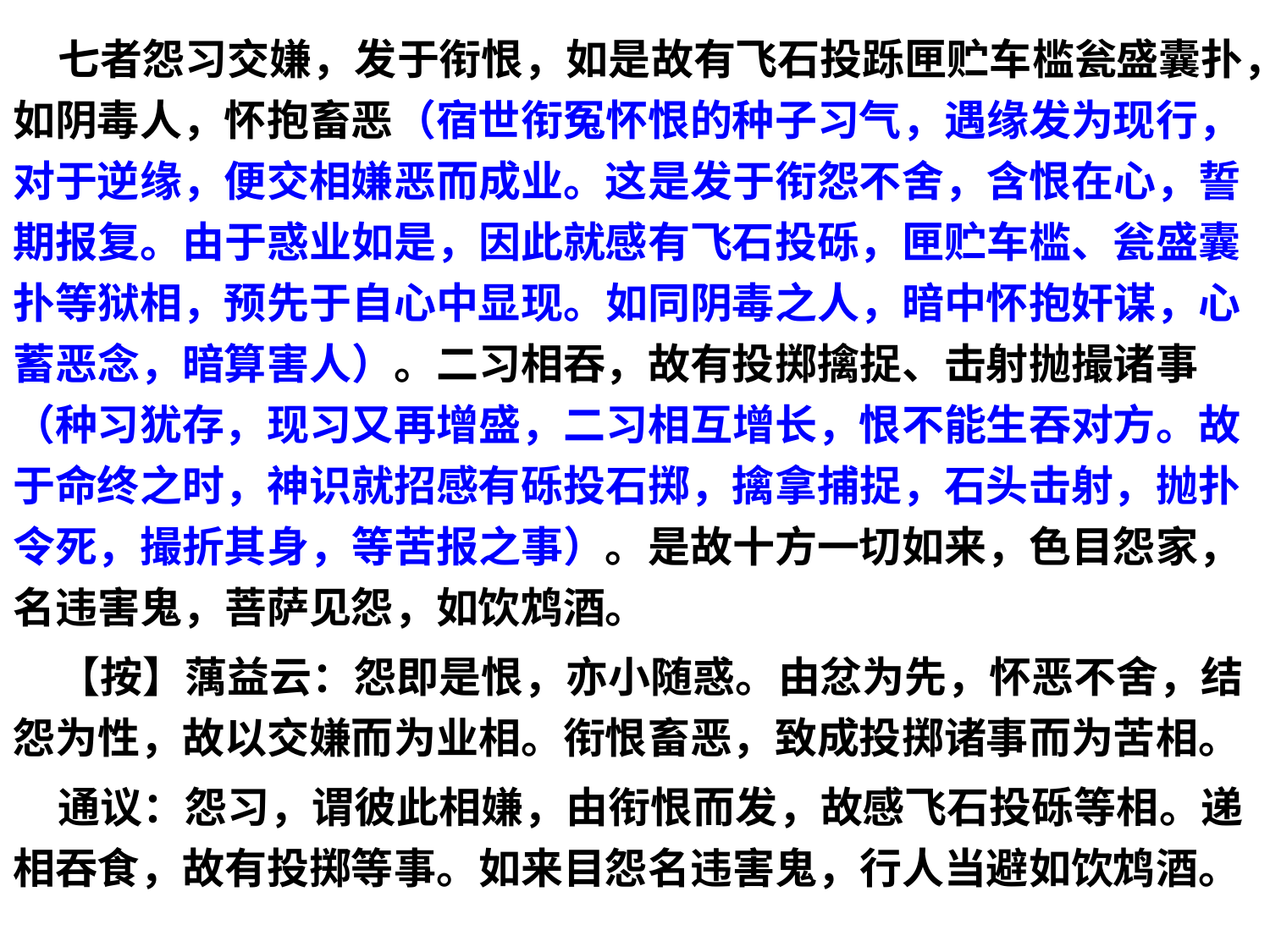

七者怨习交嫌，发于衔恨，如是故有飞石投跞匣贮车槛瓮盛囊扑，如阴毒人，怀抱畜恶（宿世衔冤怀恨的种子习气，遇缘发为现行，对于逆缘，便交相嫌恶而成业。这是发于衔怨不舍，含恨在心，誓期报复。由于惑业如是，因此就感有飞石投砾，匣贮车槛、瓮盛囊扑等狱相，预先于自心中显现。如同阴毒之人，暗中怀抱奸谋，心蓄恶念，暗算害人）。二习相吞，故有投掷擒捉、击射抛撮诸事（种习犹存，现习又再增盛，二习相互增长，恨不能生吞对方。故于命终之时，神识就招感有砾投石掷，擒拿捕捉，石头击射，抛扑令死，撮折其身，等苦报之事）。是故十方一切如来，色目怨家，名违害鬼，菩萨见怨，如饮鸩酒。
    【按】蕅益云：怨即是恨，亦小随惑。由忿为先，怀恶不舍，结怨为性，故以交嫌而为业相。衔恨畜恶，致成投掷诸事而为苦相。
    通议：怨习，谓彼此相嫌，由衔恨而发，故感飞石投砾等相。递相吞食，故有投掷等事。如来目怨名违害鬼，行人当避如饮鸩酒。